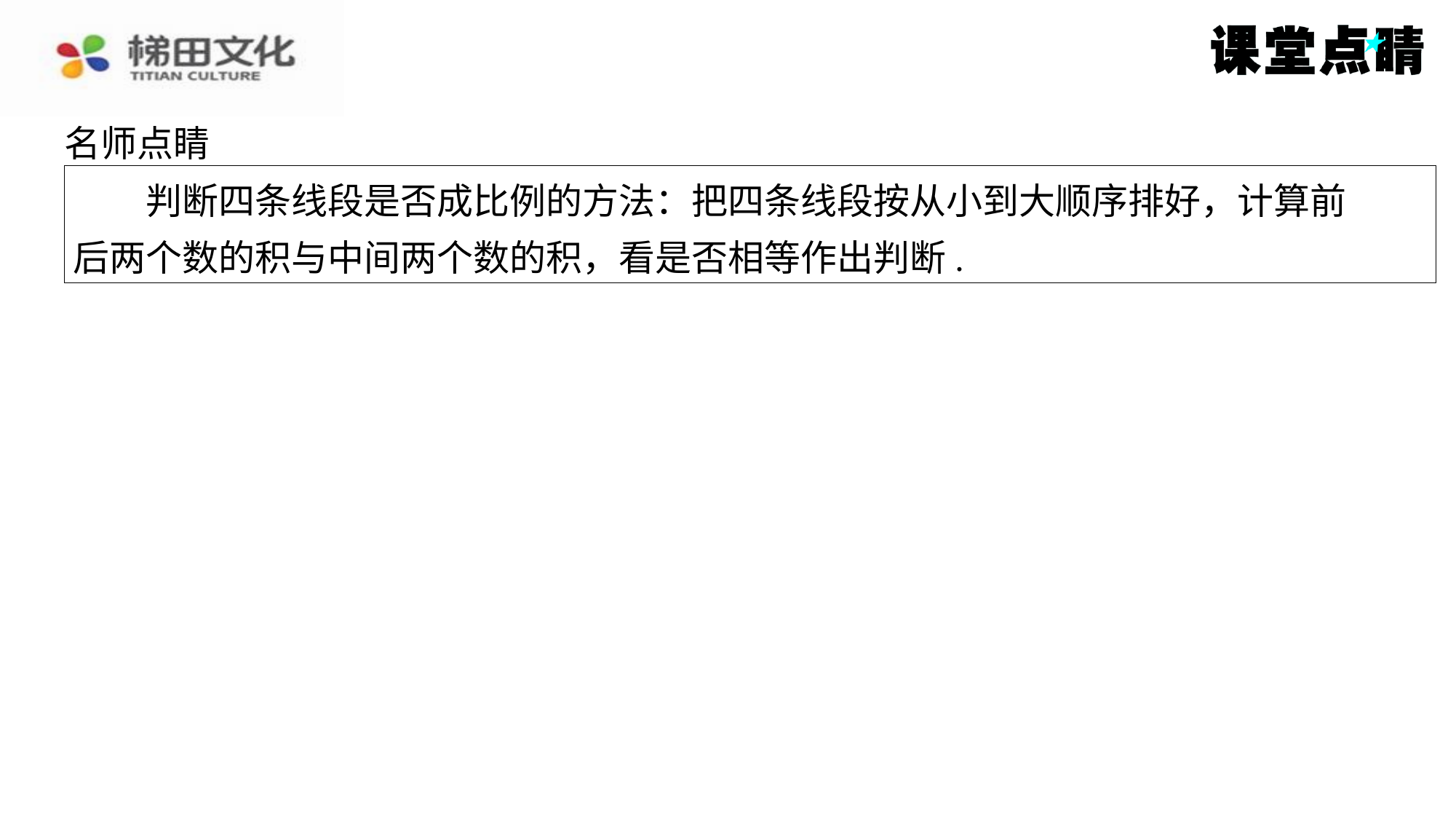

名师点睛
　　判断四条线段是否成比例的方法：把四条线段按从小到大顺序排好，计算前
后两个数的积与中间两个数的积，看是否相等作出判断.